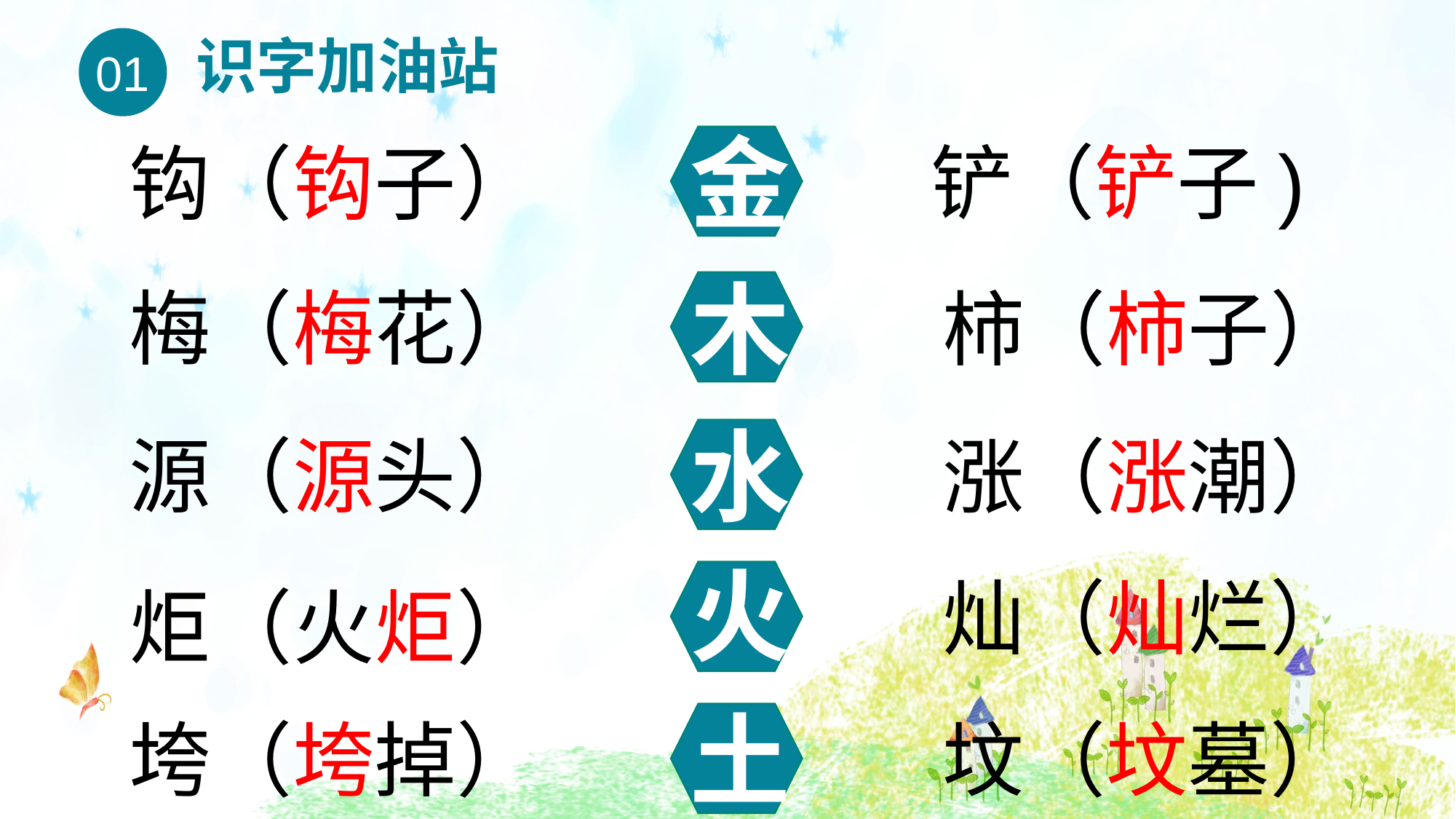

识字加油站

01
金
铲（铲子)

钩（钩子）

木
梅（梅花）

柿（柿子）
水
源（源头）

涨（涨潮）
火
灿（灿烂）

炬（火炬）
土
垮（垮掉）
坟（坟墓）